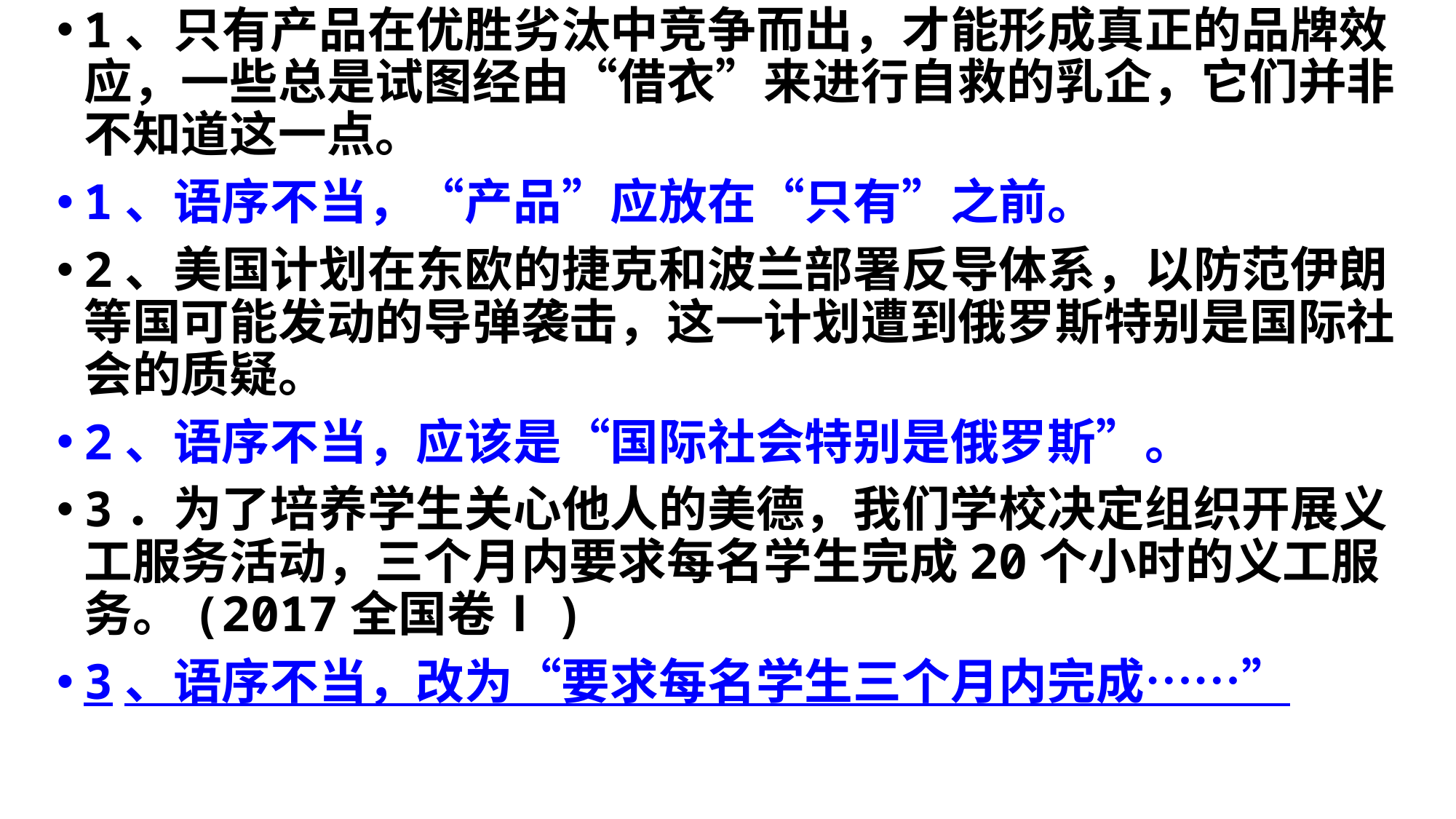

1、只有产品在优胜劣汰中竞争而出，才能形成真正的品牌效应，一些总是试图经由“借衣”来进行自救的乳企，它们并非不知道这一点。
1、语序不当，“产品”应放在“只有”之前。
2、美国计划在东欧的捷克和波兰部署反导体系，以防范伊朗等国可能发动的导弹袭击，这一计划遭到俄罗斯特别是国际社会的质疑。
2、语序不当，应该是“国际社会特别是俄罗斯”。
3．为了培养学生关心他人的美德，我们学校决定组织开展义工服务活动，三个月内要求每名学生完成20个小时的义工服务。(2017全国卷Ⅰ)
3、语序不当，改为“要求每名学生三个月内完成……”